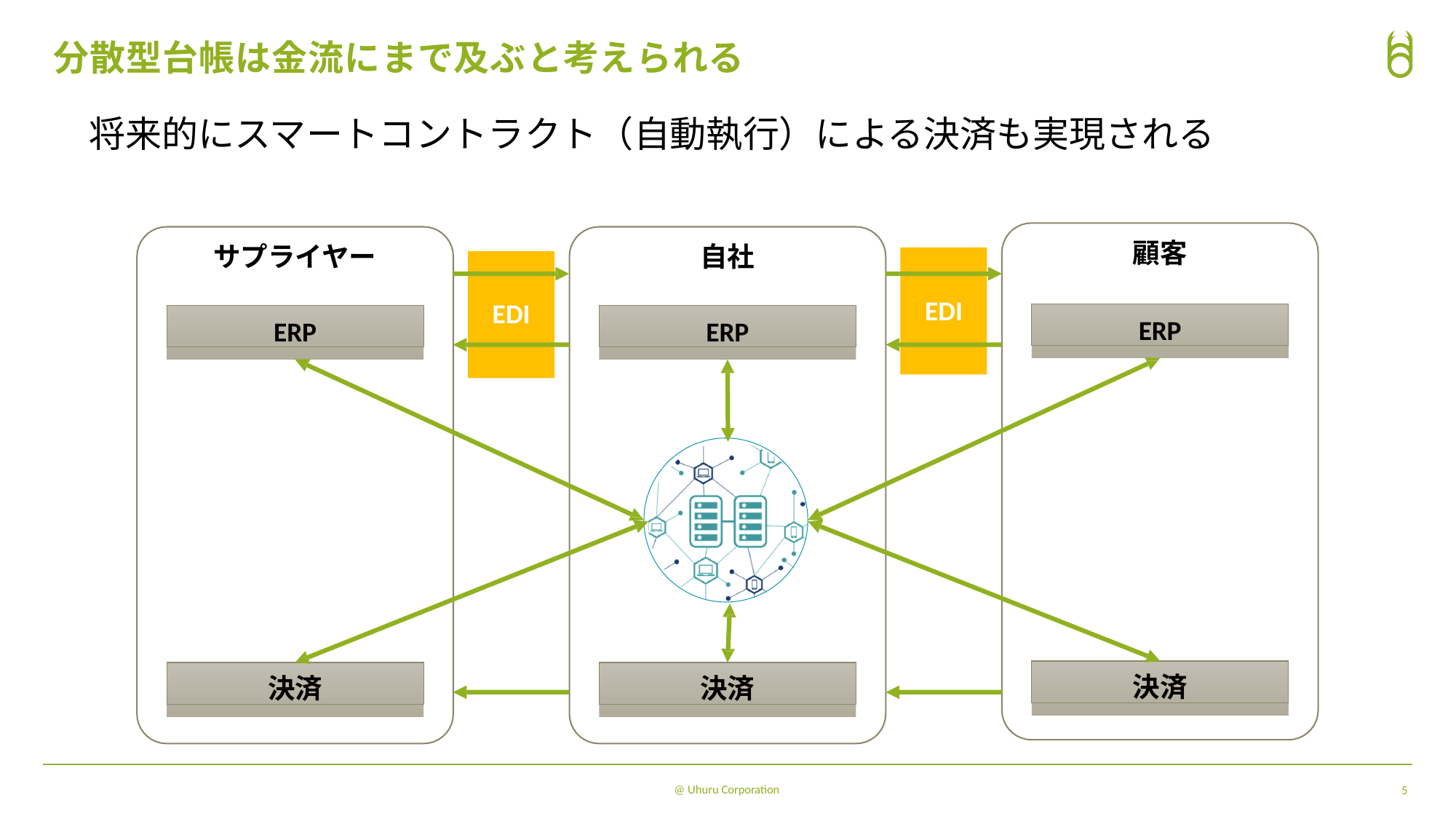

# 分散型台帳は金流にまで及ぶと考えられる
将来的にスマートコントラクト（⾃動執⾏）による決済も実現される

顧客
サプライヤー
⾃社

EDI
EDI

ERP

ERP

ERP

決済

決済

決済

@ Uhuru Corporation
5